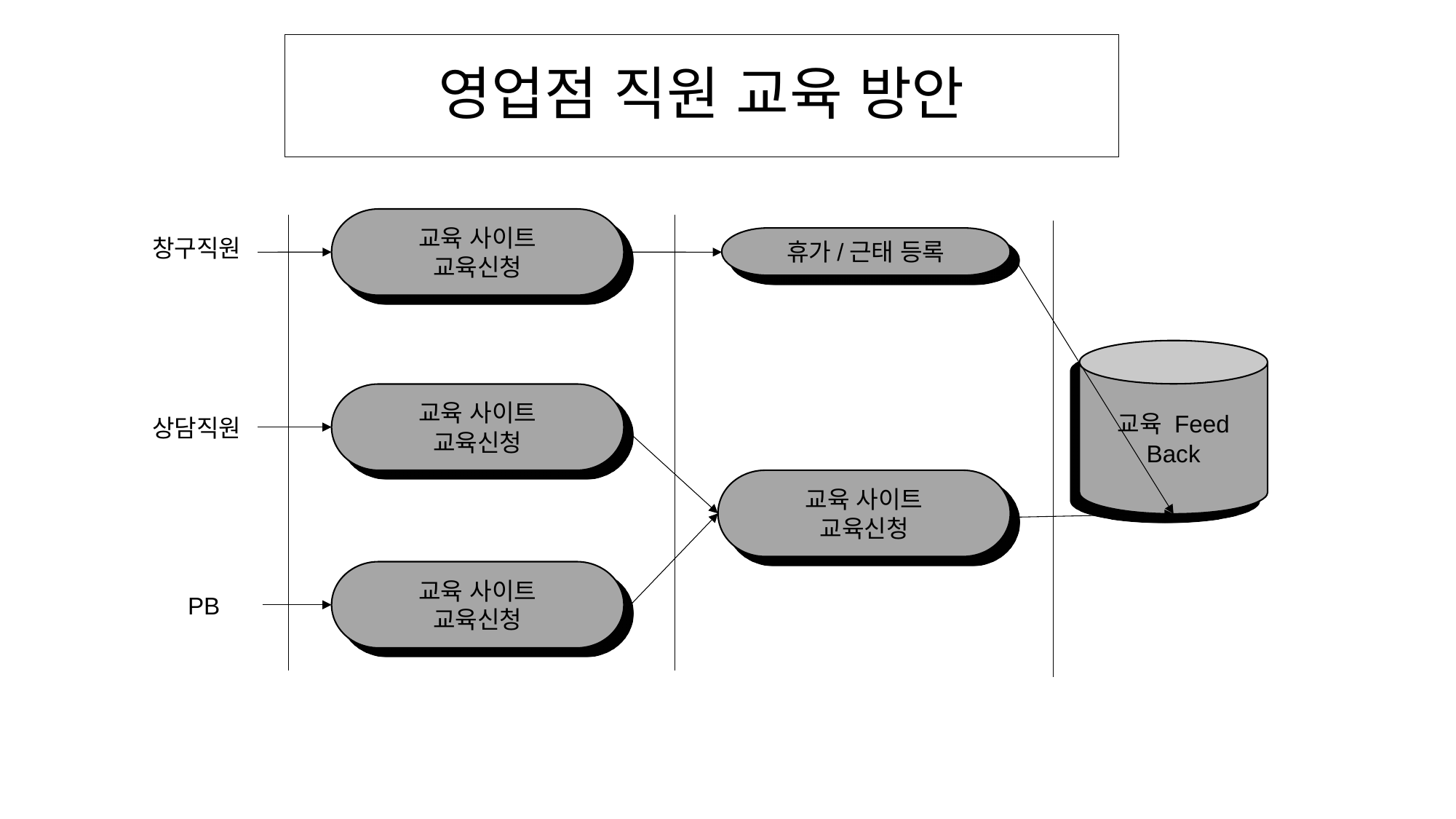

# 영업점 직원 교육 방안
교육 사이트
교육신청
창구직원
휴가/근태 등록
교육 Feed
Back
교육 사이트
교육신청
상담직원
교육 사이트
교육신청
교육 사이트
교육신청
PB